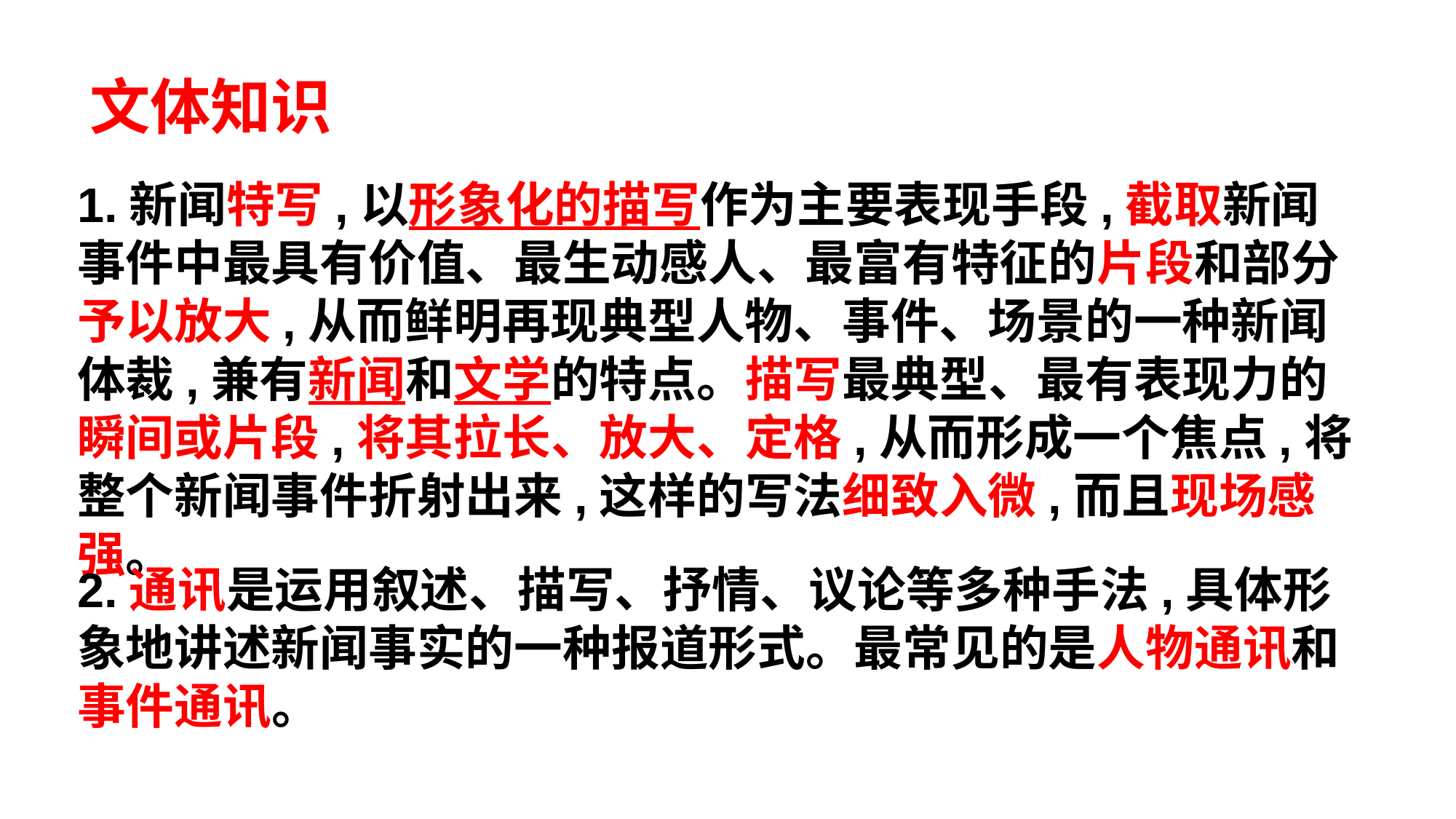

文体知识
1.新闻特写,以形象化的描写作为主要表现手段,截取新闻事件中最具有价值、最生动感人、最富有特征的片段和部分予以放大,从而鲜明再现典型人物、事件、场景的一种新闻体裁,兼有新闻和文学的特点。描写最典型、最有表现力的瞬间或片段,将其拉长、放大、定格,从而形成一个焦点,将整个新闻事件折射出来,这样的写法细致入微,而且现场感强。
2.通讯是运用叙述、描写、抒情、议论等多种手法,具体形象地讲述新闻事实的一种报道形式。最常见的是人物通讯和事件通讯。